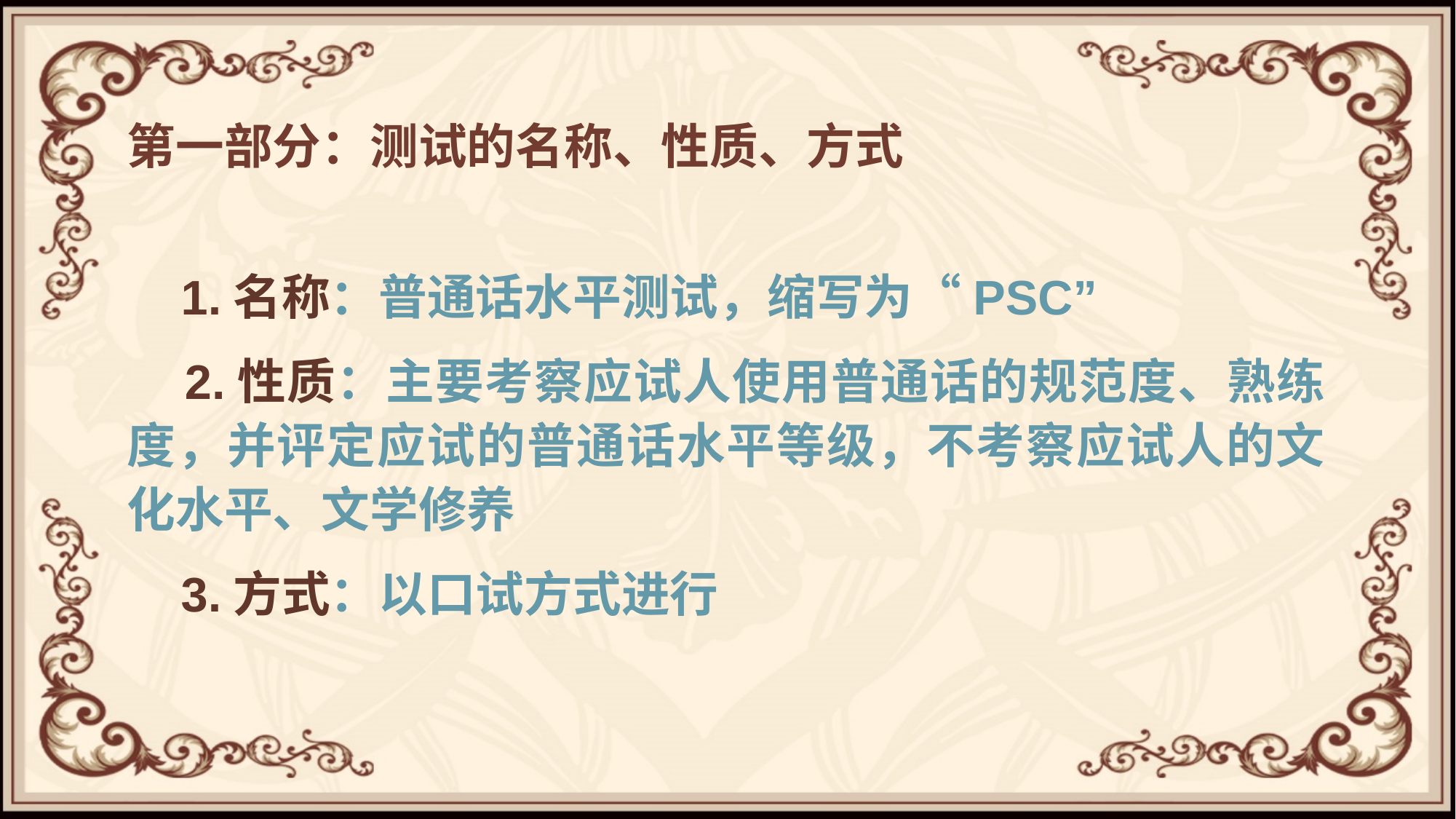

# 第一部分：测试的名称、性质、方式
    1.名称：普通话水平测试，缩写为“PSC”
    2.性质：主要考察应试人使用普通话的规范度、熟练度，并评定应试的普通话水平等级，不考察应试人的文化水平、文学修养
    3.方式：以口试方式进行